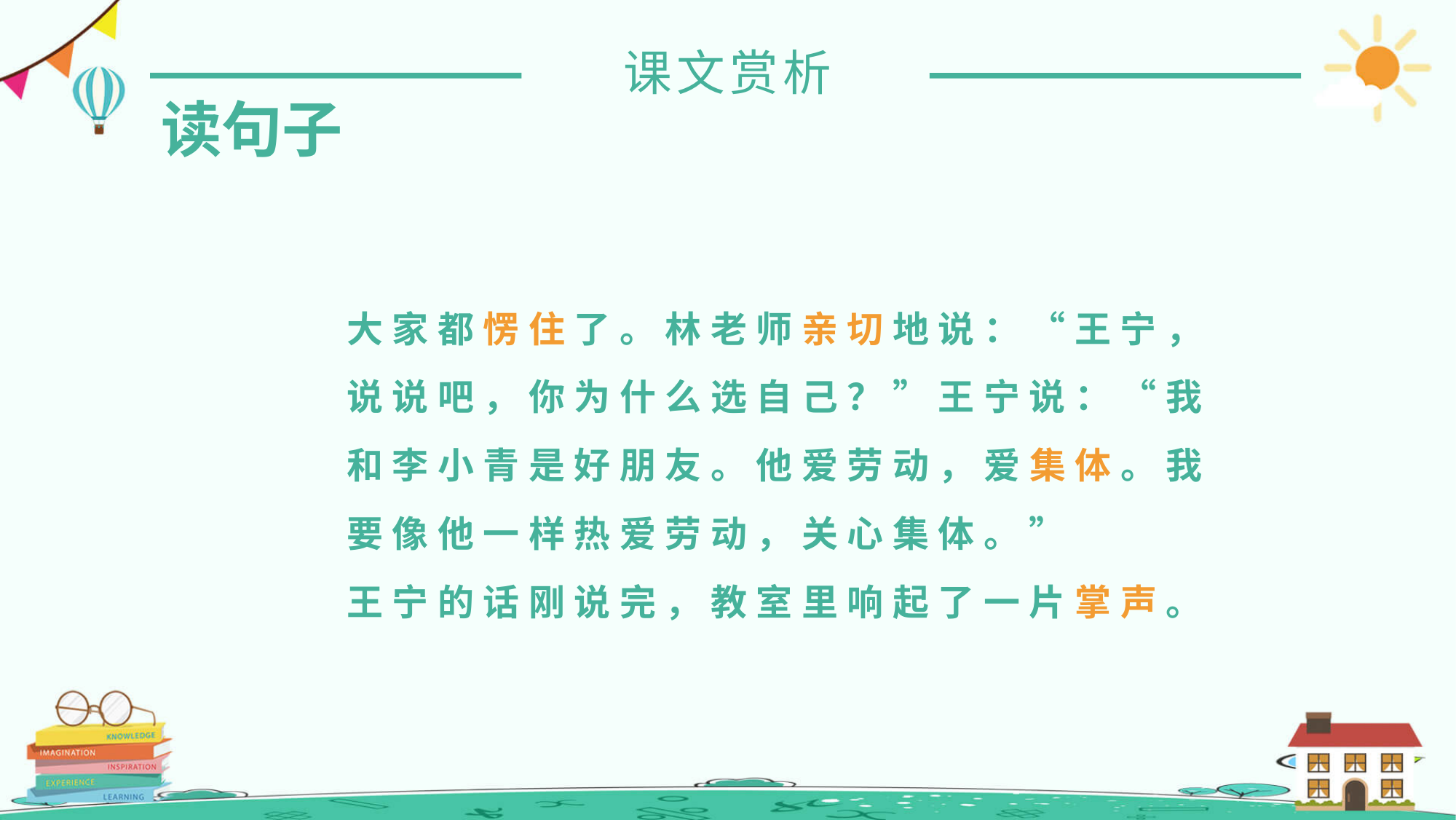

课文赏析

读句子
大家都愣住了。林老师亲切地说：“王宁，说说吧，你为什么选自己？”王宁说：“我和李小青是好朋友。他爱劳动，爱集体。我要像他一样热爱劳动，关心集体。”
王宁的话刚说完，教室里响起了一片掌声。